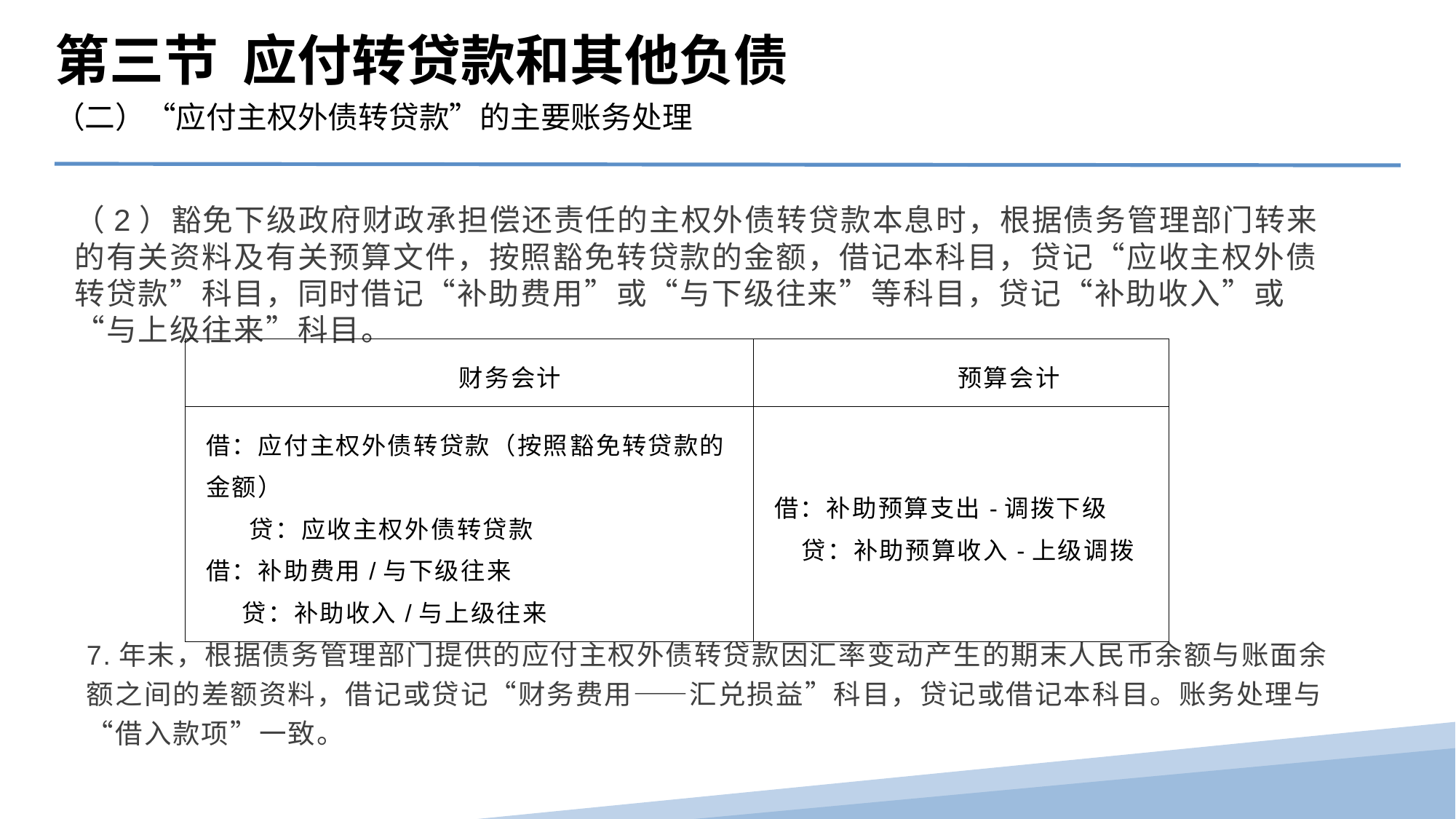

第三节  应付转贷款和其他负债
（二）“应付主权外债转贷款”的主要账务处理

（2）豁免下级政府财政承担偿还责任的主权外债转贷款本息时，根据债务管理部门转来的有关资料及有关预算文件，按照豁免转贷款的金额，借记本科目，贷记“应收主权外债转贷款”科目，同时借记“补助费用”或“与下级往来”等科目，贷记“补助收入”或“与上级往来”科目。

| 财务会计 | 预算会计 |
| --- | --- |
| 借：应付主权外债转贷款（按照豁免转贷款的金额） 贷：应收主权外债转贷款 借：补助费用/与下级往来 贷：补助收入/与上级往来 | 借：补助预算支出-调拨下级 贷：补助预算收入-上级调拨 |
7.年末，根据债务管理部门提供的应付主权外债转贷款因汇率变动产生的期末人民币余额与账面余额之间的差额资料，借记或贷记“财务费用——汇兑损益”科目，贷记或借记本科目。账务处理与“借入款项”一致。